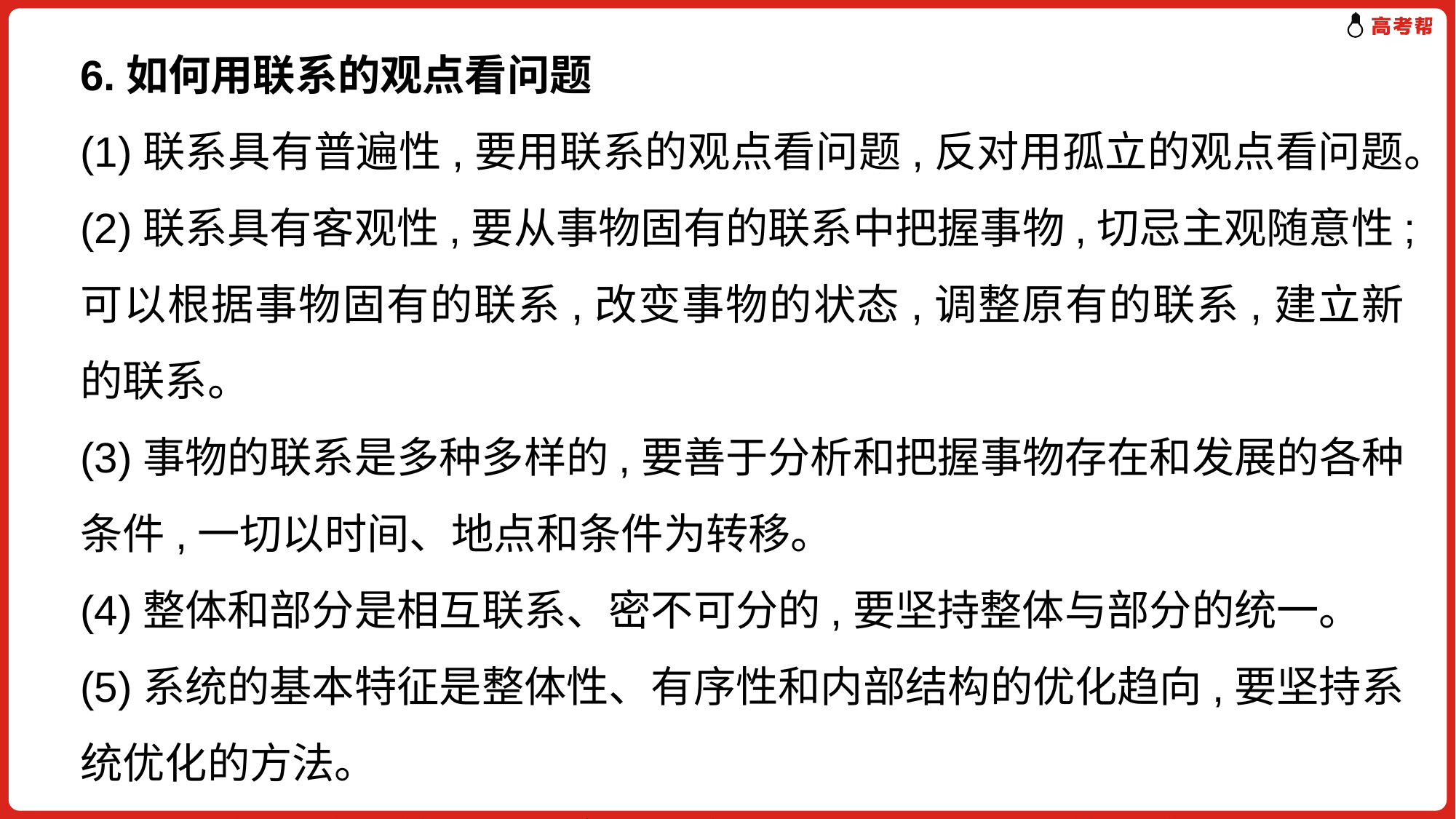

6.如何用联系的观点看问题
(1)联系具有普遍性,要用联系的观点看问题,反对用孤立的观点看问题。
(2)联系具有客观性,要从事物固有的联系中把握事物,切忌主观随意性;可以根据事物固有的联系,改变事物的状态,调整原有的联系,建立新的联系。
(3)事物的联系是多种多样的,要善于分析和把握事物存在和发展的各种条件,一切以时间、地点和条件为转移。
(4)整体和部分是相互联系、密不可分的,要坚持整体与部分的统一。
(5)系统的基本特征是整体性、有序性和内部结构的优化趋向,要坚持系统优化的方法。
(6)联系构成事物的运动、变化和发展,要坚持用联系的观点看问题。